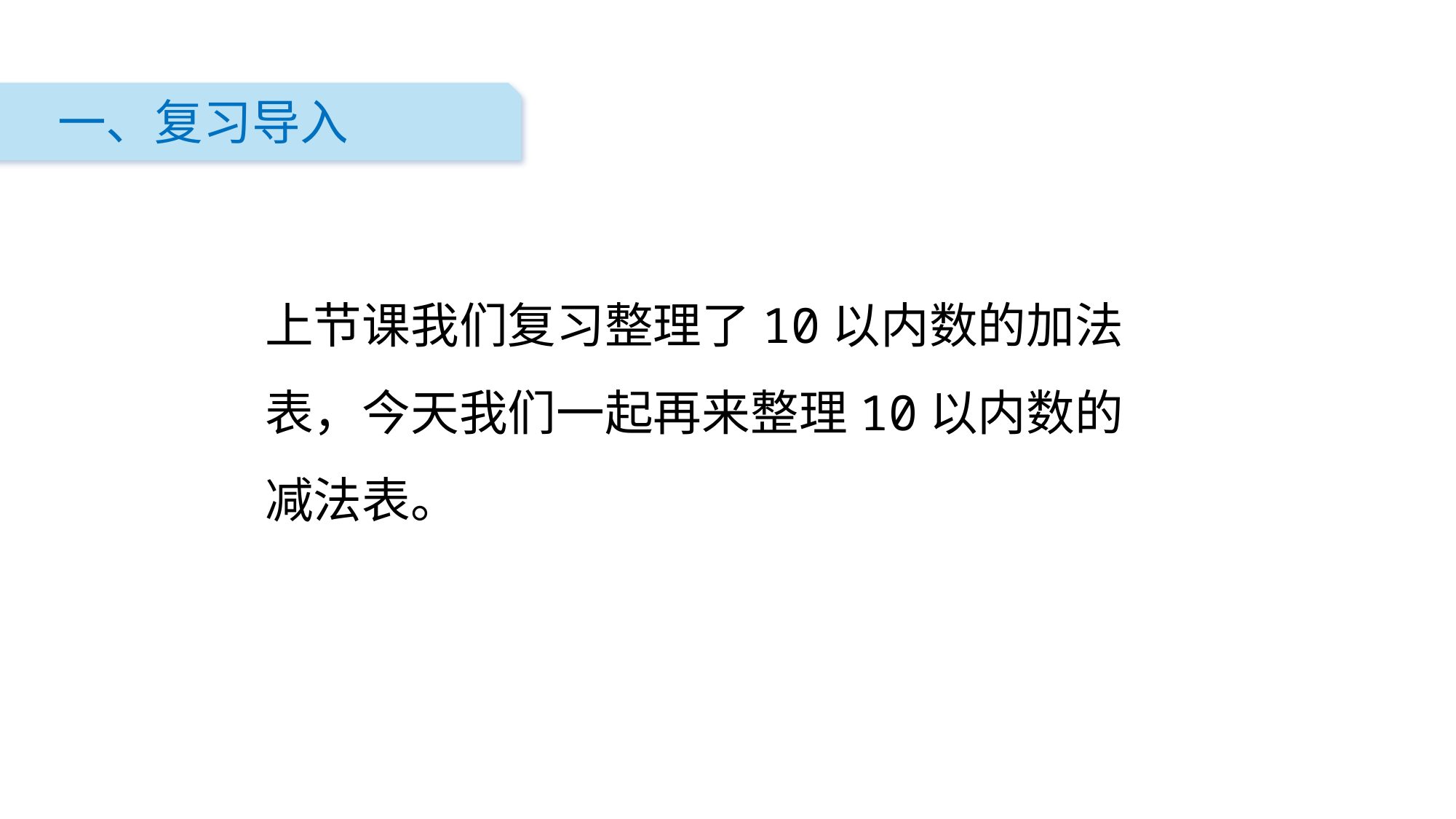

一、复习导入
上节课我们复习整理了10以内数的加法表，今天我们一起再来整理10以内数的减法表。